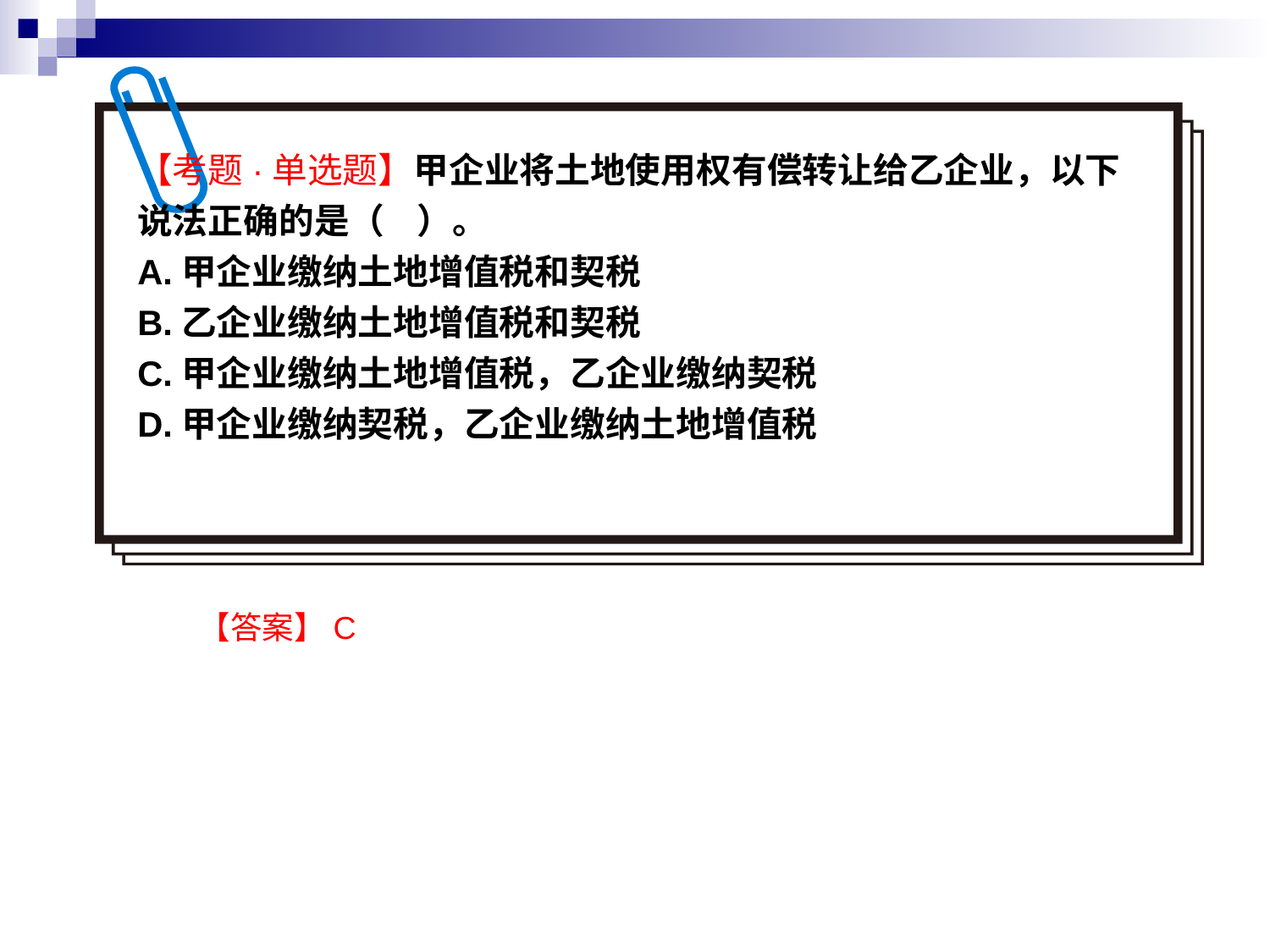

【考题·单选题】甲企业将土地使用权有偿转让给乙企业，以下说法正确的是（    ）。
A.甲企业缴纳土地增值税和契税
B.乙企业缴纳土地增值税和契税
C.甲企业缴纳土地增值税，乙企业缴纳契税
D.甲企业缴纳契税，乙企业缴纳土地增值税
【答案】C